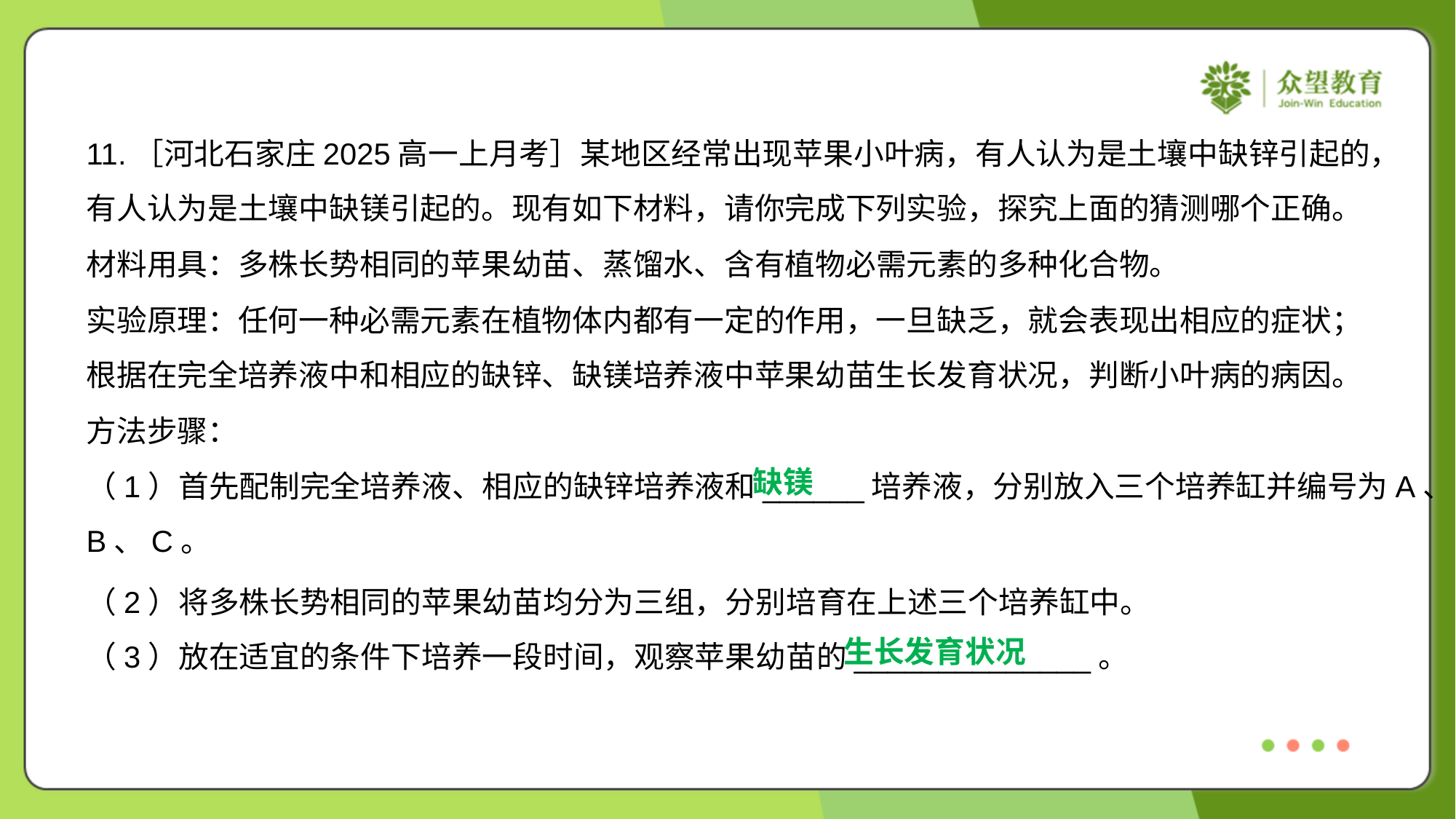

11.［河北石家庄2025高一上月考］某地区经常出现苹果小叶病，有人认为是土壤中缺锌引起的，
有人认为是土壤中缺镁引起的。现有如下材料，请你完成下列实验，探究上面的猜测哪个正确。
材料用具：多株长势相同的苹果幼苗、蒸馏水、含有植物必需元素的多种化合物。
实验原理：任何一种必需元素在植物体内都有一定的作用，一旦缺乏，就会表现出相应的症状；
根据在完全培养液中和相应的缺锌、缺镁培养液中苹果幼苗生长发育状况，判断小叶病的病因。
方法步骤：
缺镁
（1）首先配制完全培养液、相应的缺锌培养液和______培养液，分别放入三个培养缸并编号为A、
B、C。
（2）将多株长势相同的苹果幼苗均分为三组，分别培育在上述三个培养缸中。
（3）放在适宜的条件下培养一段时间，观察苹果幼苗的______________。
生长发育状况